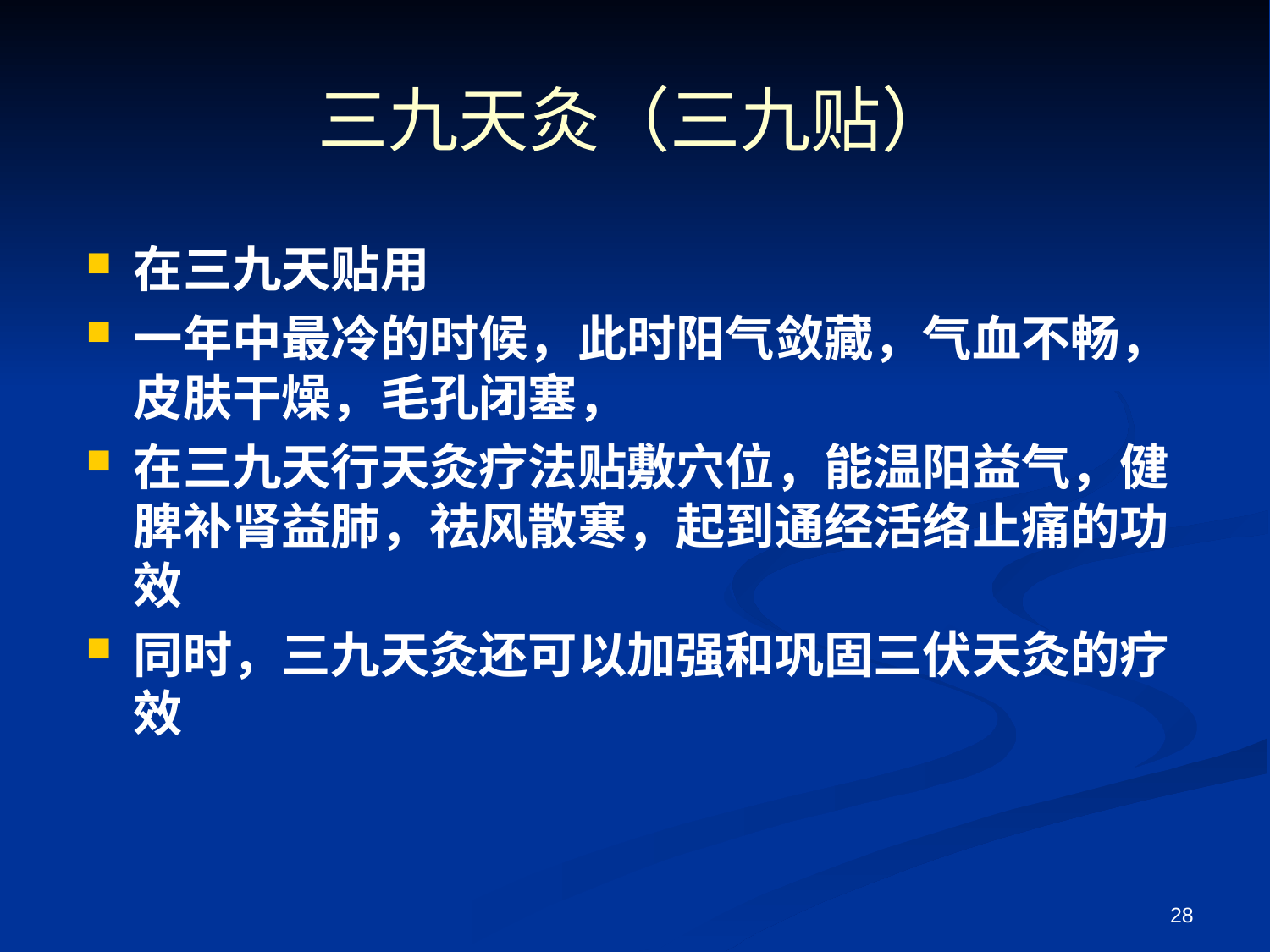

# 三九天灸（三九贴）
在三九天贴用
一年中最冷的时候，此时阳气敛藏，气血不畅，皮肤干燥，毛孔闭塞，
在三九天行天灸疗法贴敷穴位，能温阳益气，健脾补肾益肺，祛风散寒，起到通经活络止痛的功效
同时，三九天灸还可以加强和巩固三伏天灸的疗效
28